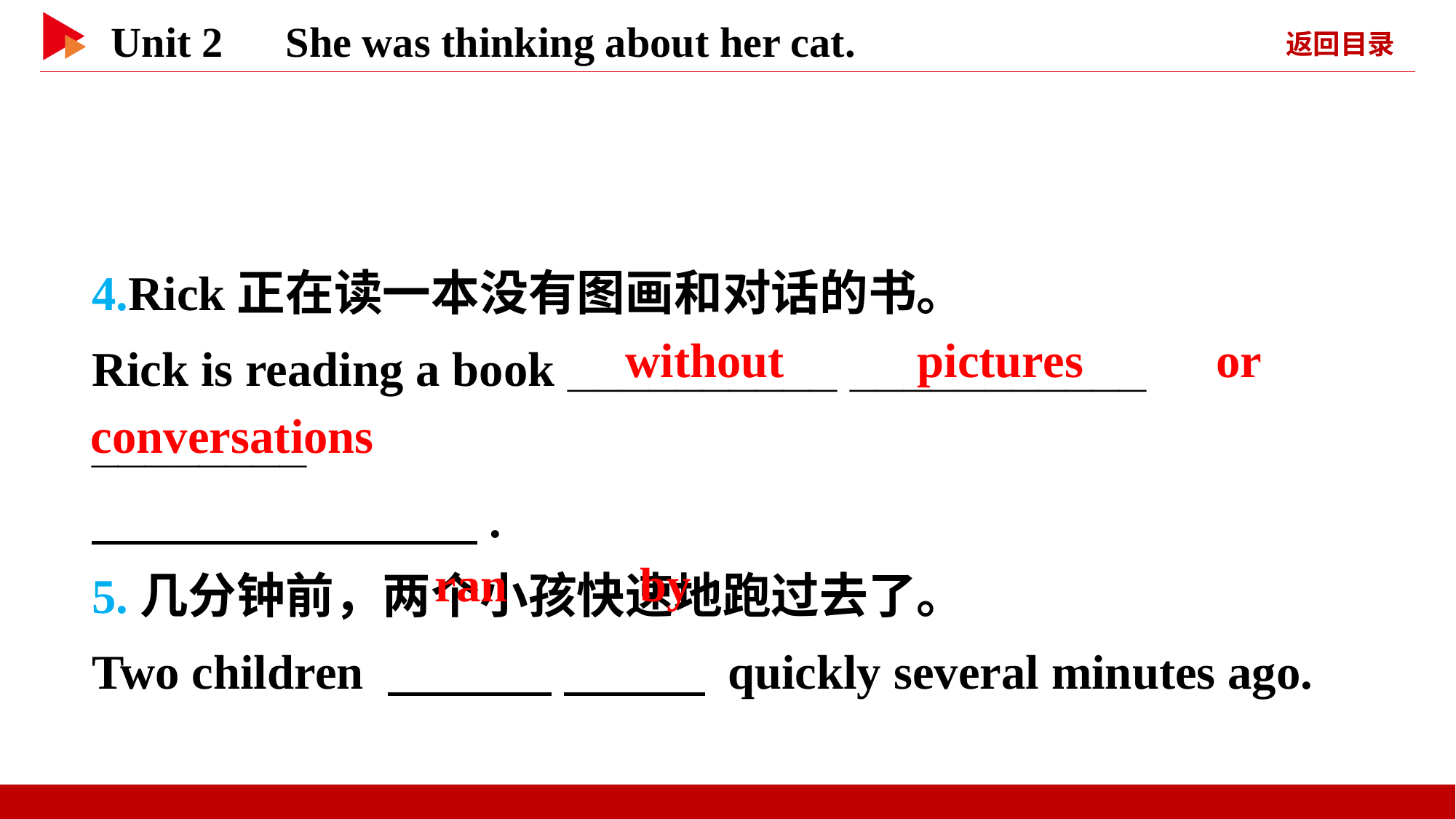

4.Rick正在读一本没有图画和对话的书。
Rick is reading a book __________ ___________ ________
　                          　.
5.几分钟前，两个小孩快速地跑过去了。
Two children 　      　 　    　 quickly several minutes ago.
　without　 　pictures　 　or
conversations
　ran　 　by